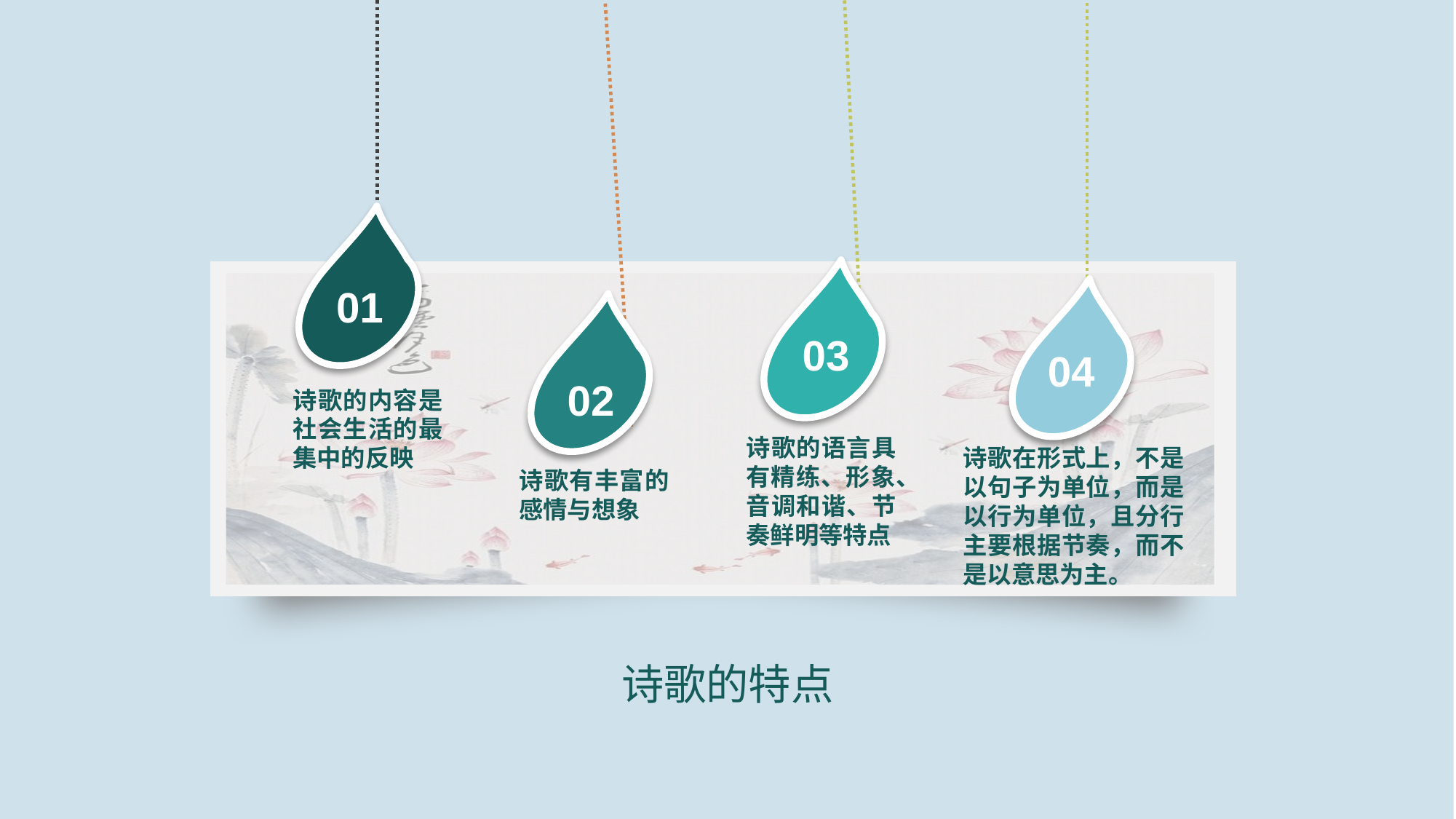

01

03
04
02
诗歌的内容是社会生活的最集中的反映
诗歌的语言具有精练、形象、音调和谐、节奏鲜明等特点
诗歌在形式上，不是以句子为单位，而是以行为单位，且分行主要根据节奏，而不是以意思为主。
诗歌有丰富的感情与想象
诗歌的特点